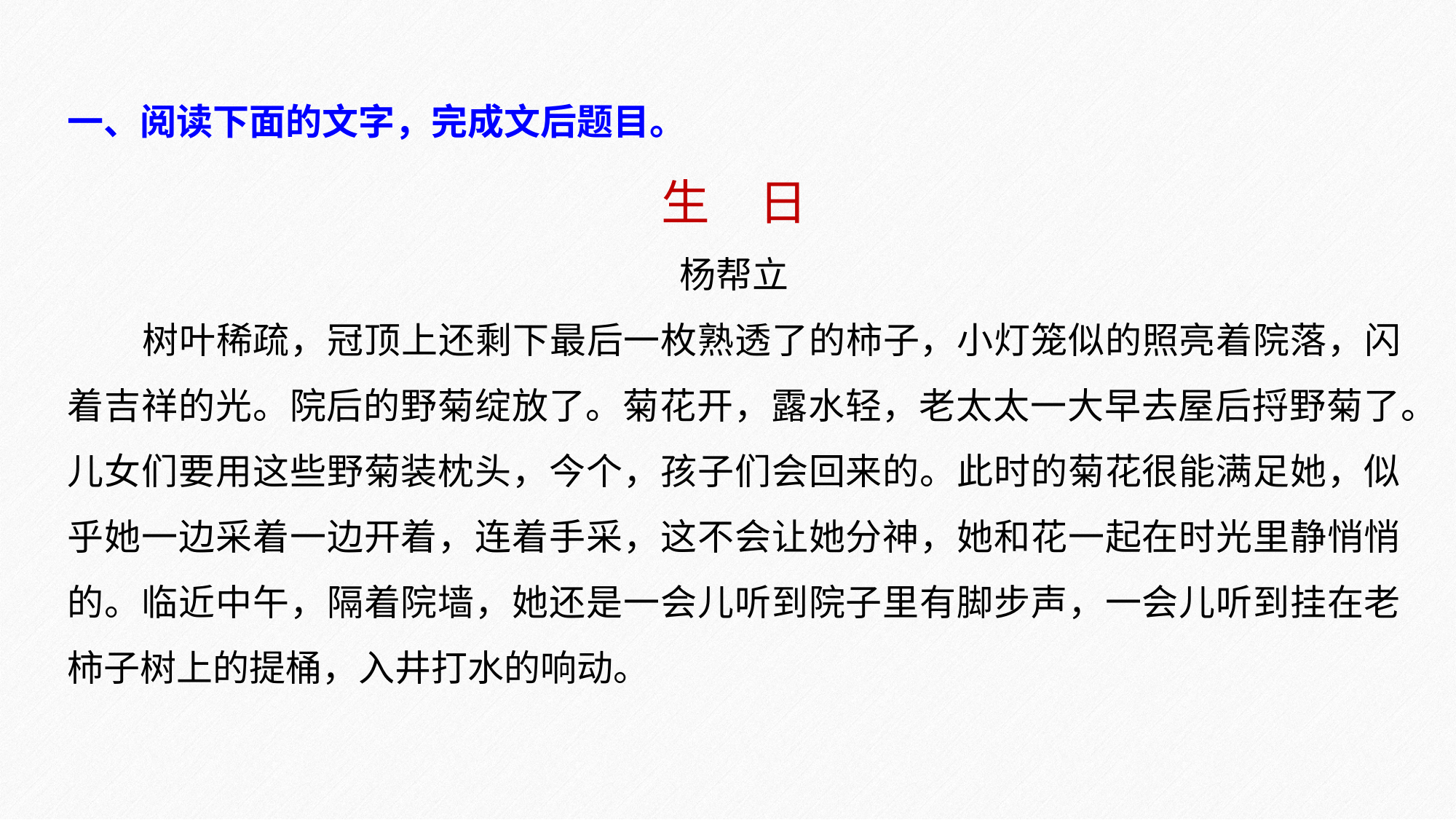

一、阅读下面的文字，完成文后题目。
生　日
杨帮立
树叶稀疏，冠顶上还剩下最后一枚熟透了的柿子，小灯笼似的照亮着院落，闪着吉祥的光。院后的野菊绽放了。菊花开，露水轻，老太太一大早去屋后捋野菊了。儿女们要用这些野菊装枕头，今个，孩子们会回来的。此时的菊花很能满足她，似乎她一边采着一边开着，连着手采，这不会让她分神，她和花一起在时光里静悄悄的。临近中午，隔着院墙，她还是一会儿听到院子里有脚步声，一会儿听到挂在老柿子树上的提桶，入井打水的响动。